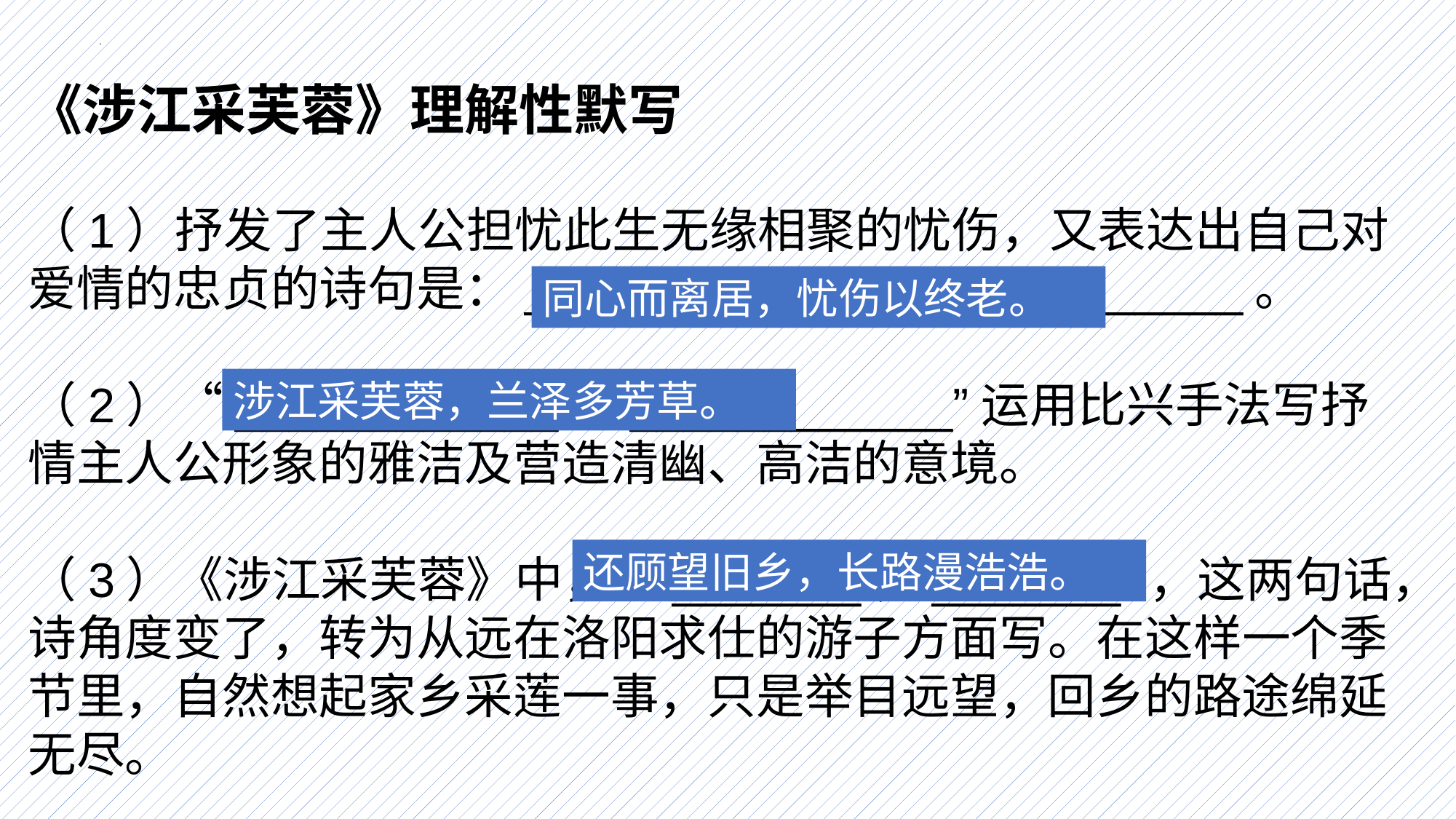

《涉江采芙蓉》理解性默写

（1）抒发了主人公担忧此生无缘相聚的忧伤，又表达出自己对爱情的忠贞的诗句是：____________，____________。

（2）“____________，____________”运用比兴手法写抒情主人公形象的雅洁及营造清幽、高洁的意境。

（3）《涉江采芙蓉》中，“_______，_______”，这两句话，诗角度变了，转为从远在洛阳求仕的游子方面写。在这样一个季节里，自然想起家乡采莲一事，只是举目远望，回乡的路途绵延无尽。

同心而离居，忧伤以终老。
涉江采芙蓉，兰泽多芳草。
还顾望旧乡，长路漫浩浩。